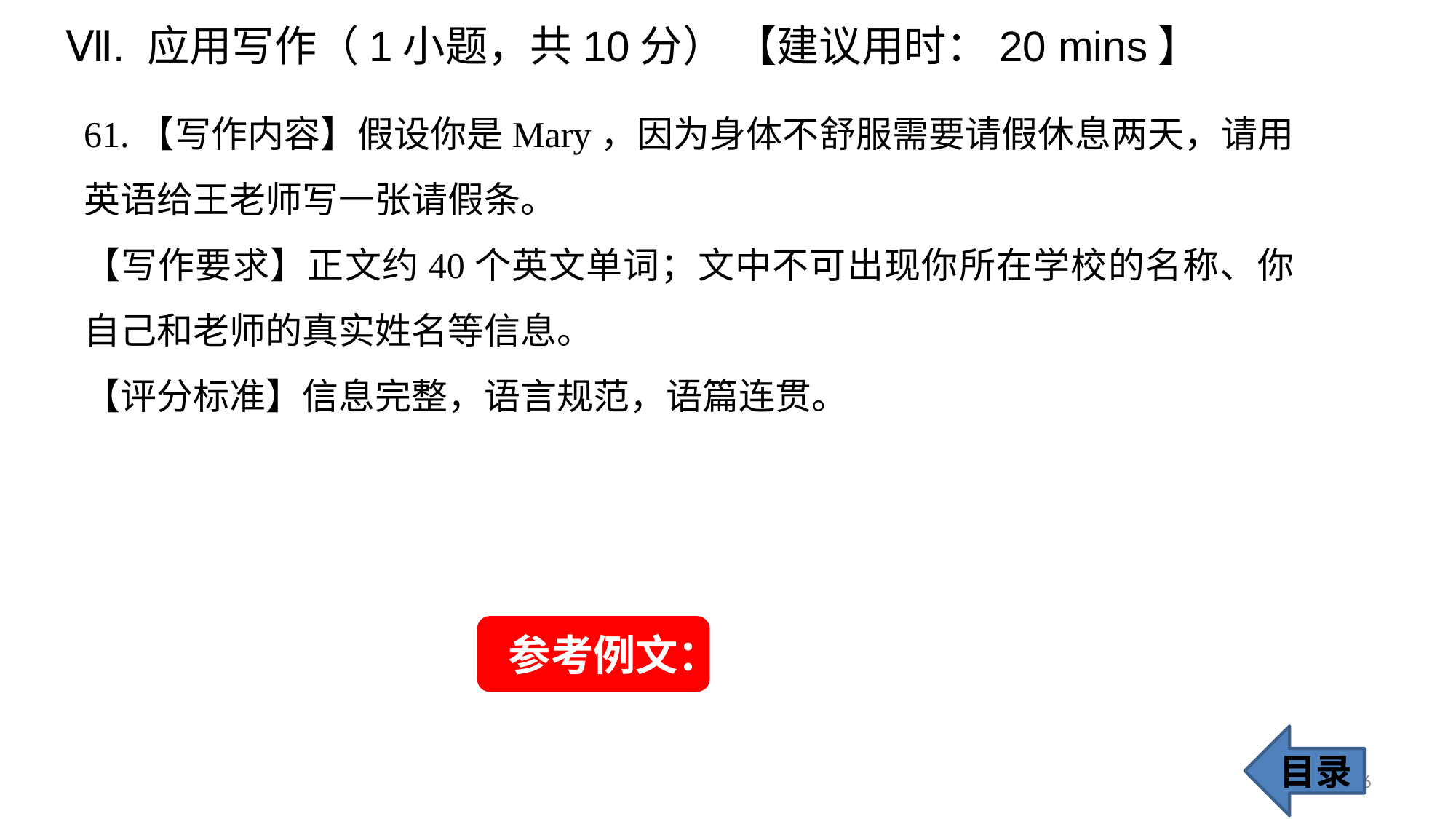

Ⅶ. 应用写作（1小题，共10分） 【建议用时：20 mins】
61.【写作内容】假设你是Mary，因为身体不舒服需要请假休息两天，请用英语给王老师写一张请假条。
【写作要求】正文约40个英文单词；文中不可出现你所在学校的名称、你自己和老师的真实姓名等信息。
【评分标准】信息完整，语言规范，语篇连贯。
参考例文：
目录
56